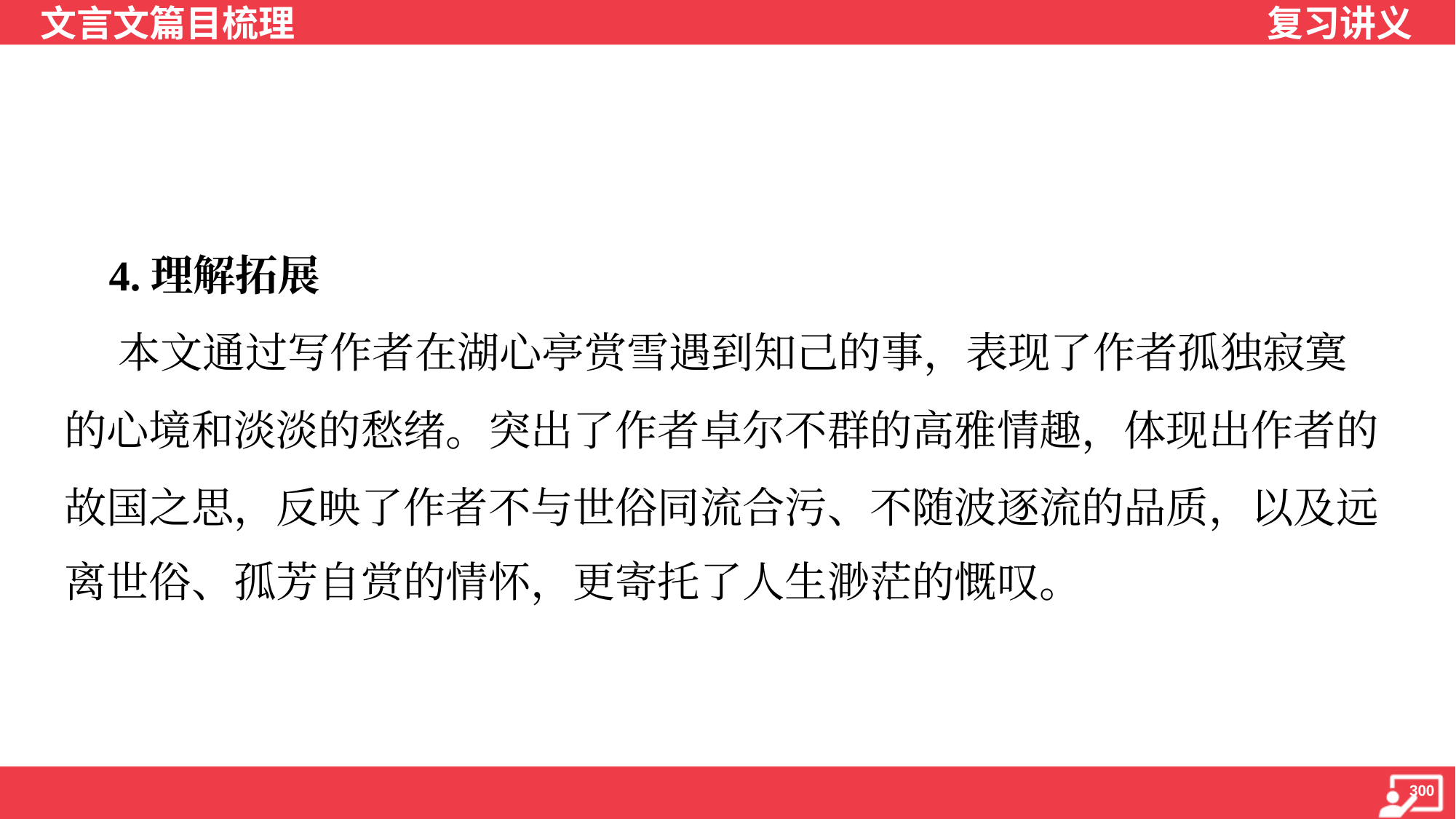

4.理解拓展
    本文通过写作者在湖心亭赏雪遇到知己的事，表现了作者孤独寂寞
的心境和淡淡的愁绪。突出了作者卓尔不群的高雅情趣，体现出作者的
故国之思，反映了作者不与世俗同流合污、不随波逐流的品质，以及远
离世俗、孤芳自赏的情怀，更寄托了人生渺茫的慨叹。